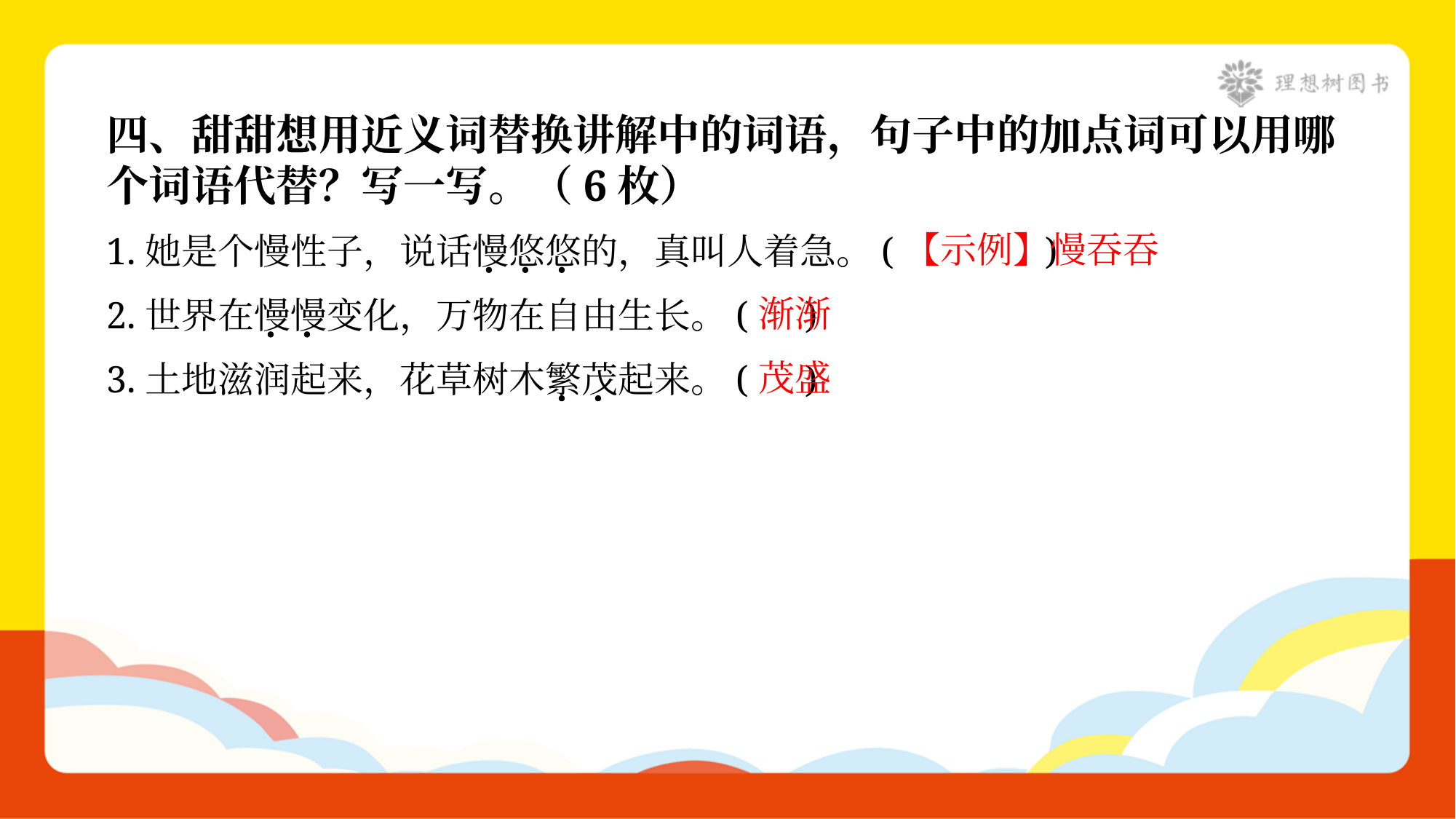

四、甜甜想用近义词替换讲解中的词语，句子中的加点词可以用哪
个词语代替？写一写。（6枚）
【示例】慢吞吞
1.她是个慢性子，说话慢悠悠的，真叫人着急。(                )

渐渐
2.世界在慢慢变化，万物在自由生长。(      )

茂盛
3.土地滋润起来，花草树木繁茂起来。(      )